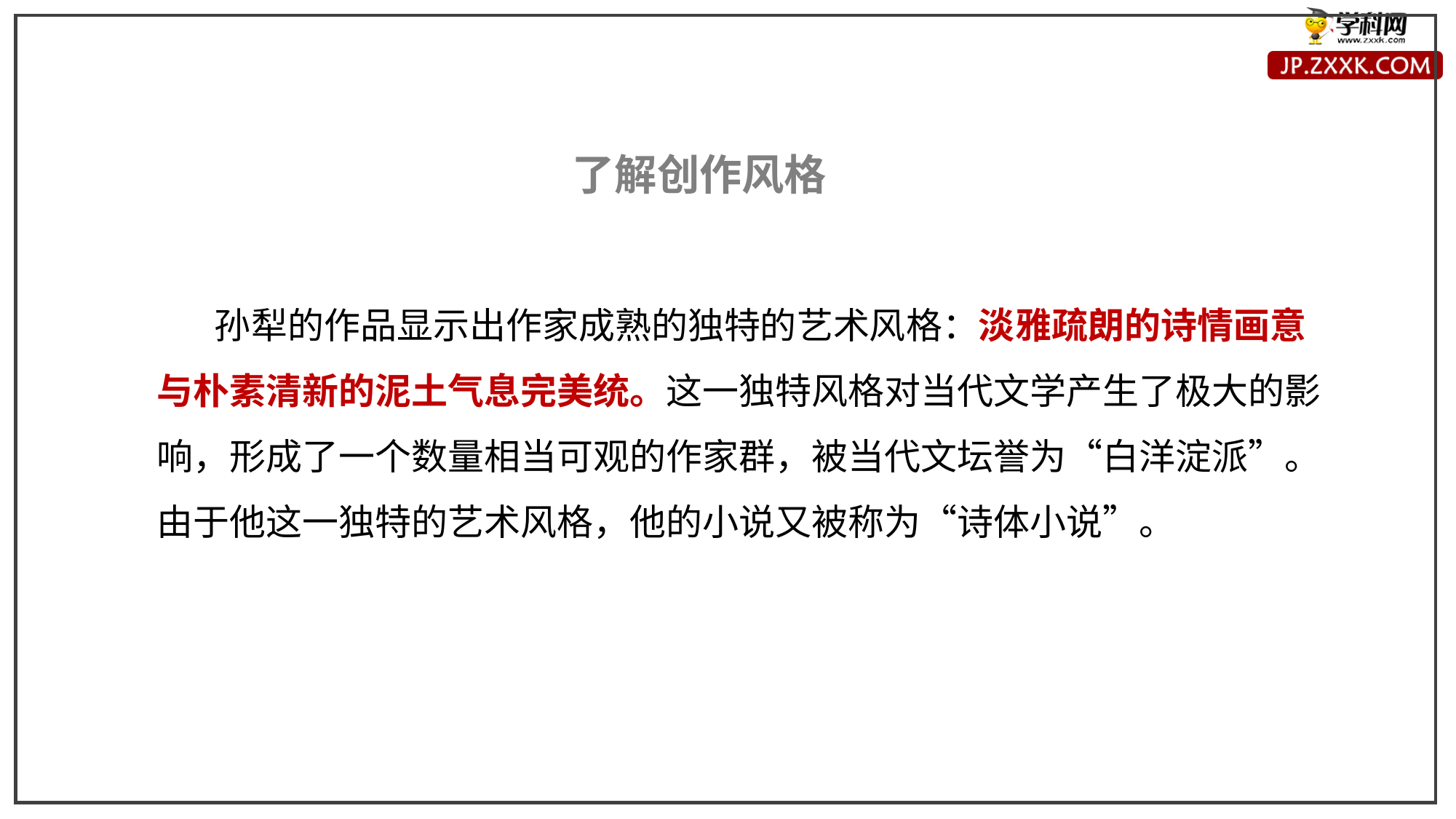

了解创作风格
      孙犁的作品显示出作家成熟的独特的艺术风格：淡雅疏朗的诗情画意与朴素清新的泥土气息完美统。这一独特风格对当代文学产生了极大的影响，形成了一个数量相当可观的作家群，被当代文坛誉为“白洋淀派”。由于他这一独特的艺术风格，他的小说又被称为“诗体小说”。